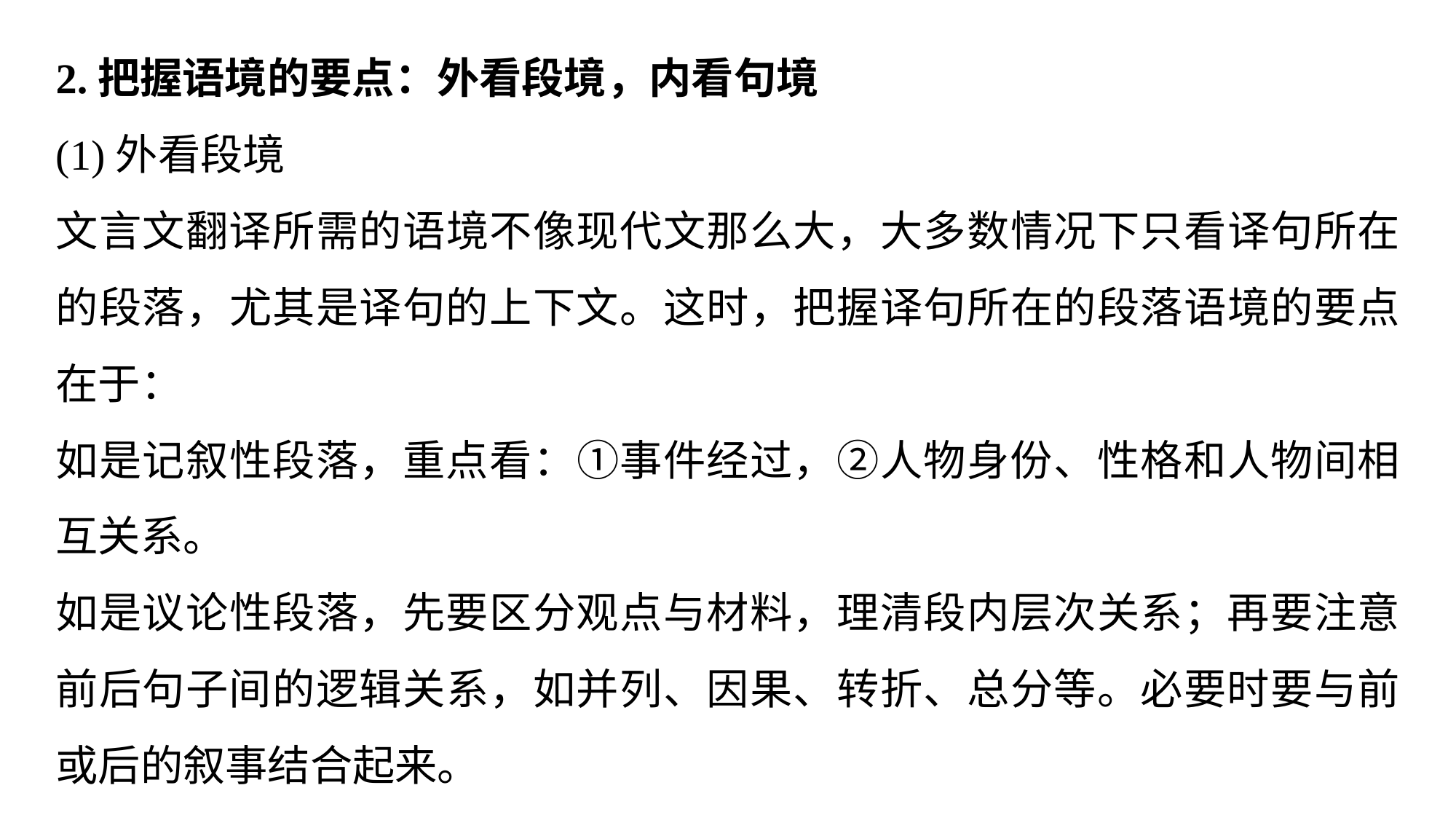

2.把握语境的要点：外看段境，内看句境
(1)外看段境
文言文翻译所需的语境不像现代文那么大，大多数情况下只看译句所在的段落，尤其是译句的上下文。这时，把握译句所在的段落语境的要点在于：
如是记叙性段落，重点看：①事件经过，②人物身份、性格和人物间相互关系。
如是议论性段落，先要区分观点与材料，理清段内层次关系；再要注意前后句子间的逻辑关系，如并列、因果、转折、总分等。必要时要与前或后的叙事结合起来。